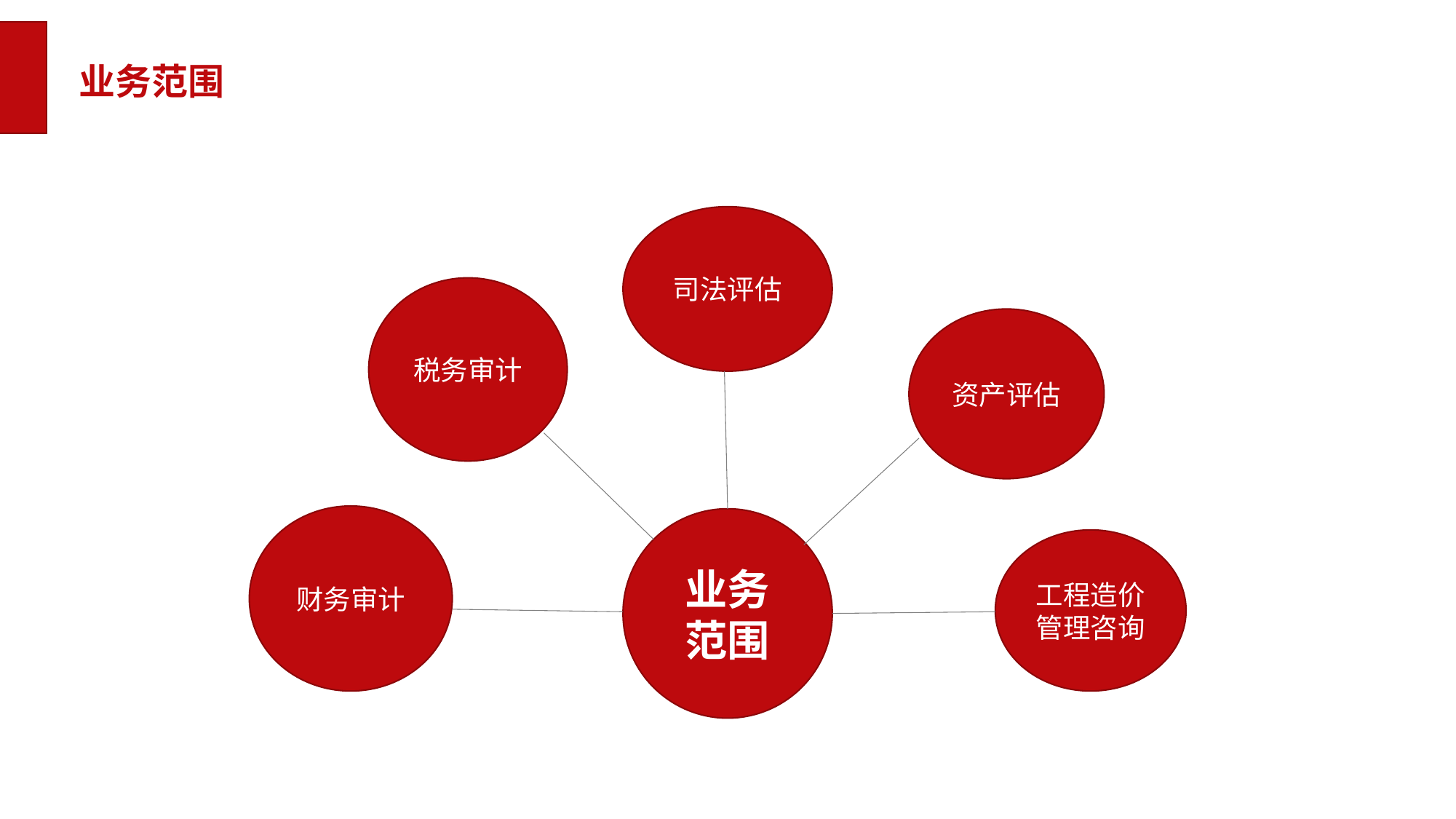

业务范围
司法评估
税务审计
资产评估
财务审计
业务范围
工程造价管理咨询